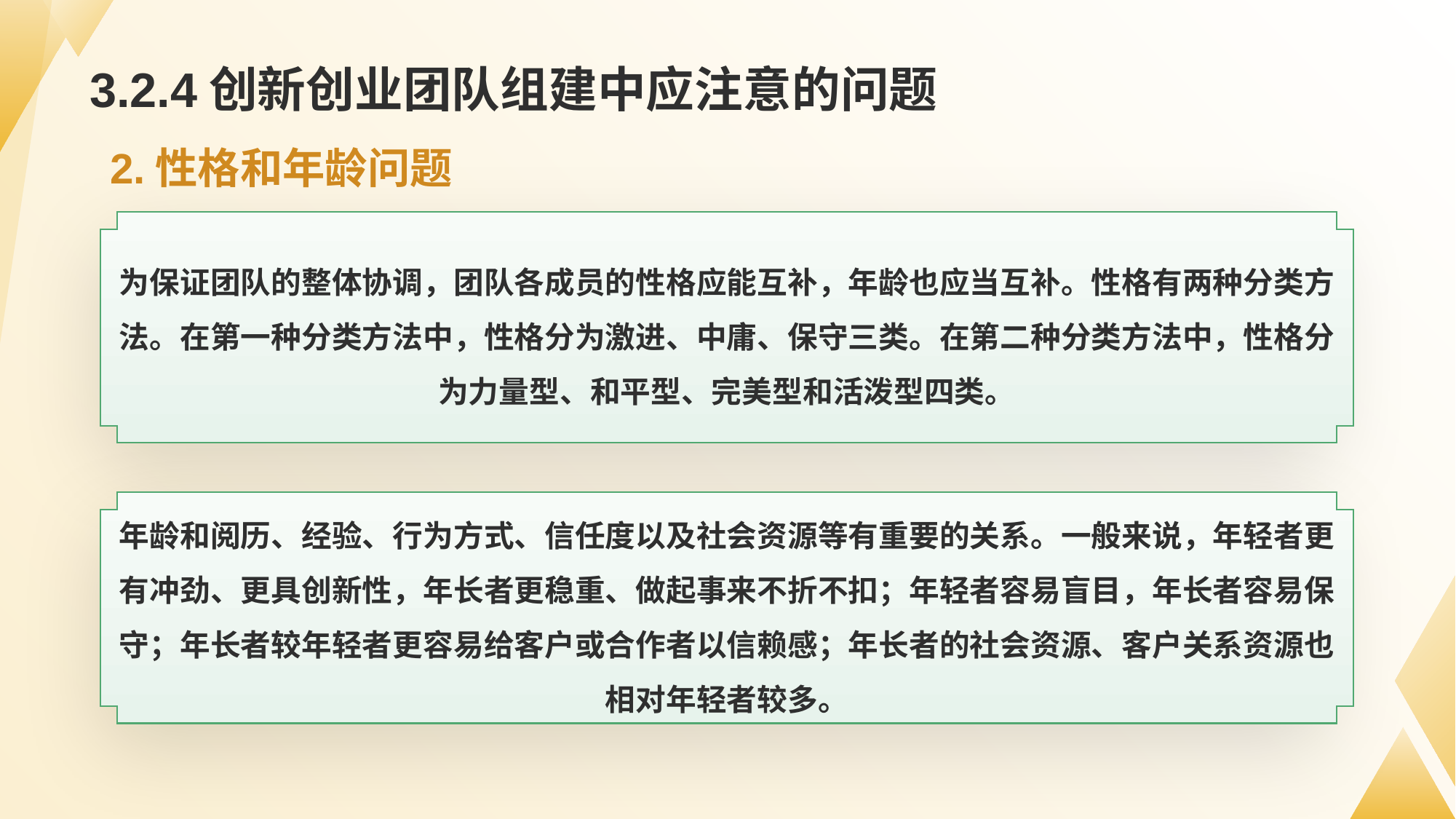

# 3.2.4创新创业团队组建中应注意的问题
2.性格和年龄问题
为保证团队的整体协调，团队各成员的性格应能互补，年龄也应当互补。性格有两种分类方法。在第一种分类方法中，性格分为激进、中庸、保守三类。在第二种分类方法中，性格分为力量型、和平型、完美型和活泼型四类。
年龄和阅历、经验、行为方式、信任度以及社会资源等有重要的关系。一般来说，年轻者更有冲劲、更具创新性，年长者更稳重、做起事来不折不扣；年轻者容易盲目，年长者容易保守；年长者较年轻者更容易给客户或合作者以信赖感；年长者的社会资源、客户关系资源也相对年轻者较多。